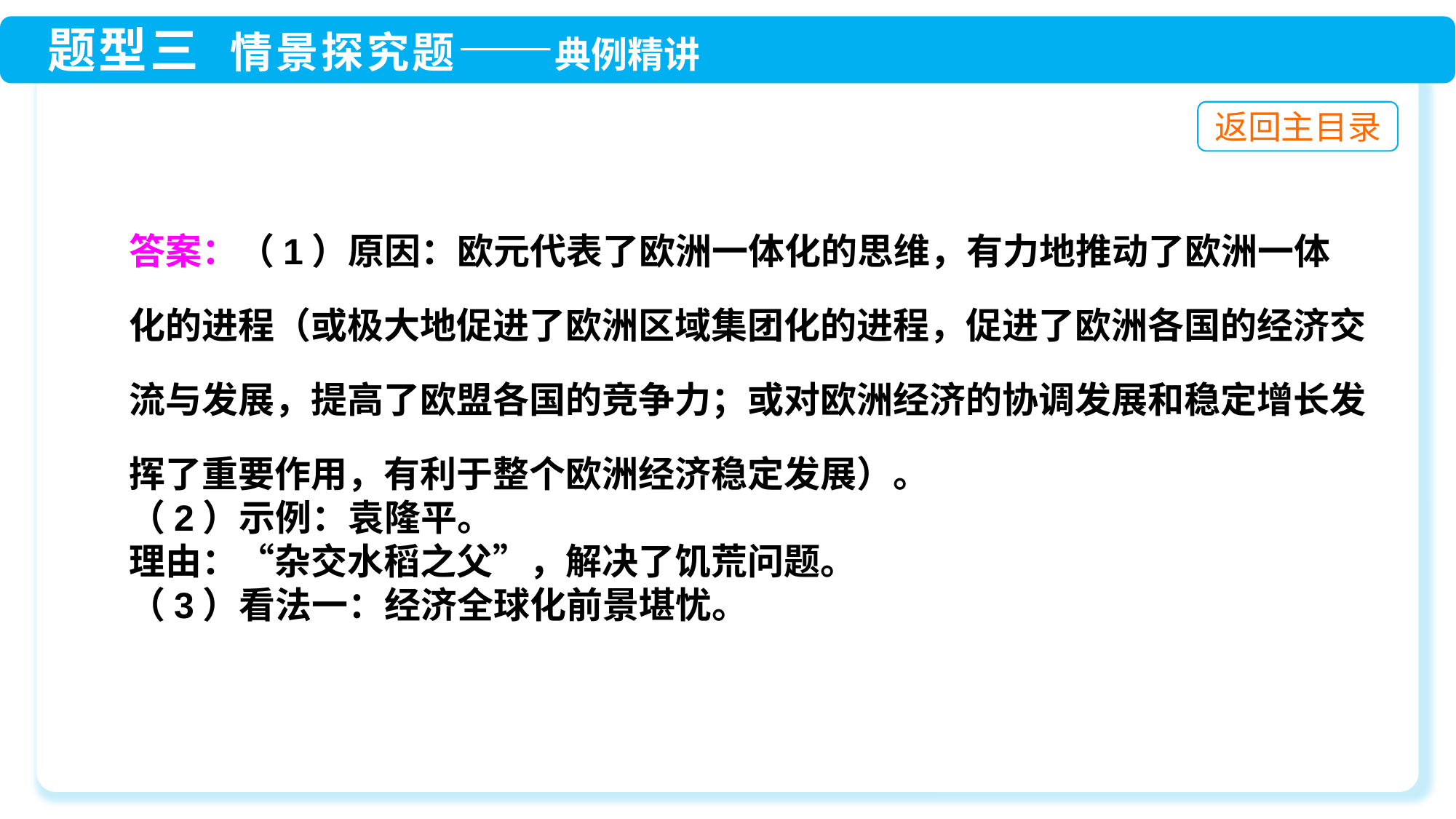

答案：（1）原因：欧元代表了欧洲一体化的思维，有力地推动了欧洲一体化的进程（或极大地促进了欧洲区域集团化的进程，促进了欧洲各国的经济交流与发展，提高了欧盟各国的竞争力；或对欧洲经济的协调发展和稳定增长发挥了重要作用，有利于整个欧洲经济稳定发展）。
（2）示例：袁隆平。
理由：“杂交水稻之父”，解决了饥荒问题。
（3）看法一：经济全球化前景堪忧。